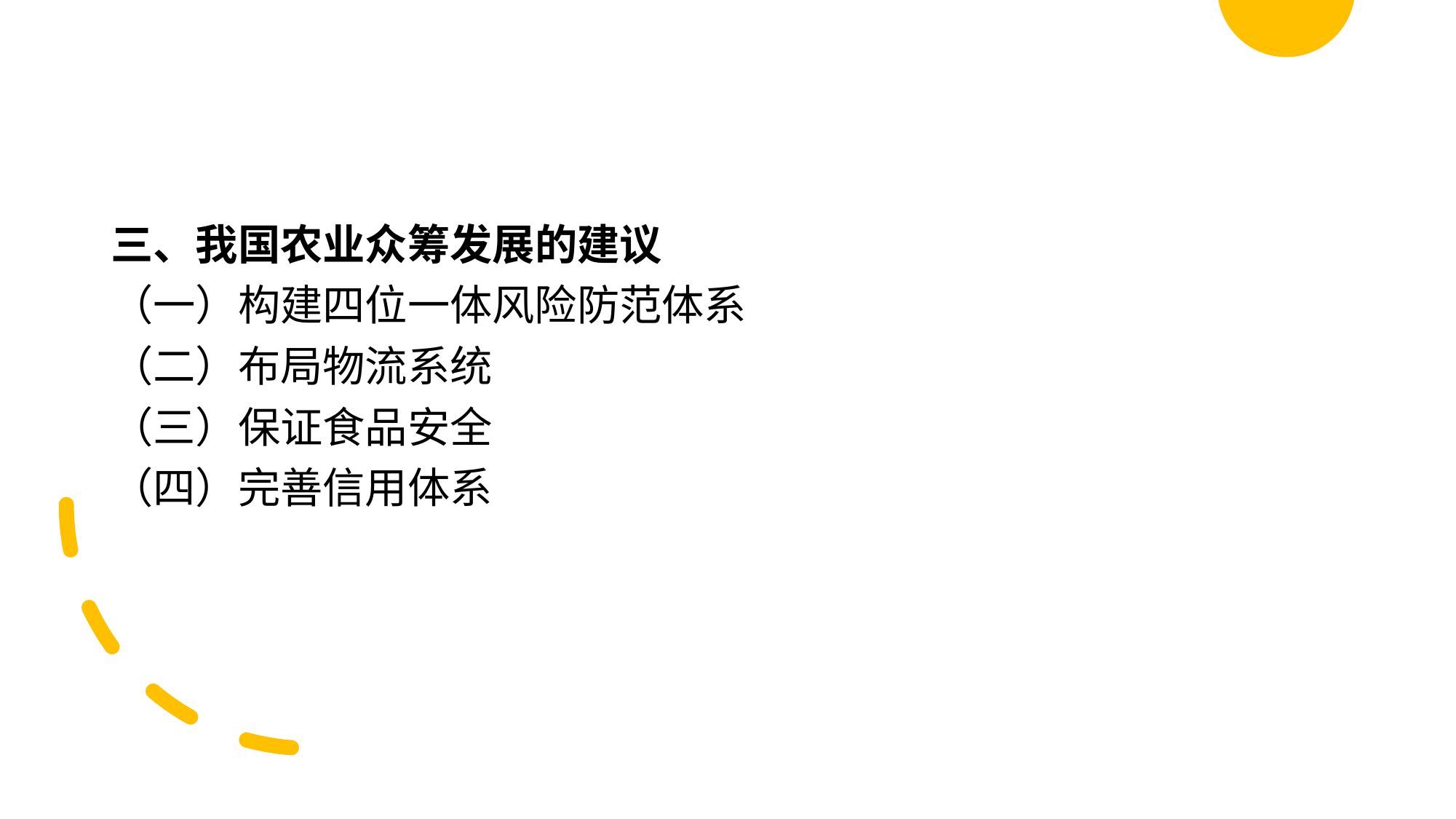

#
三、我国农业众筹发展的建议
（一）构建四位一体风险防范体系
（二）布局物流系统
（三）保证食品安全
（四）完善信用体系